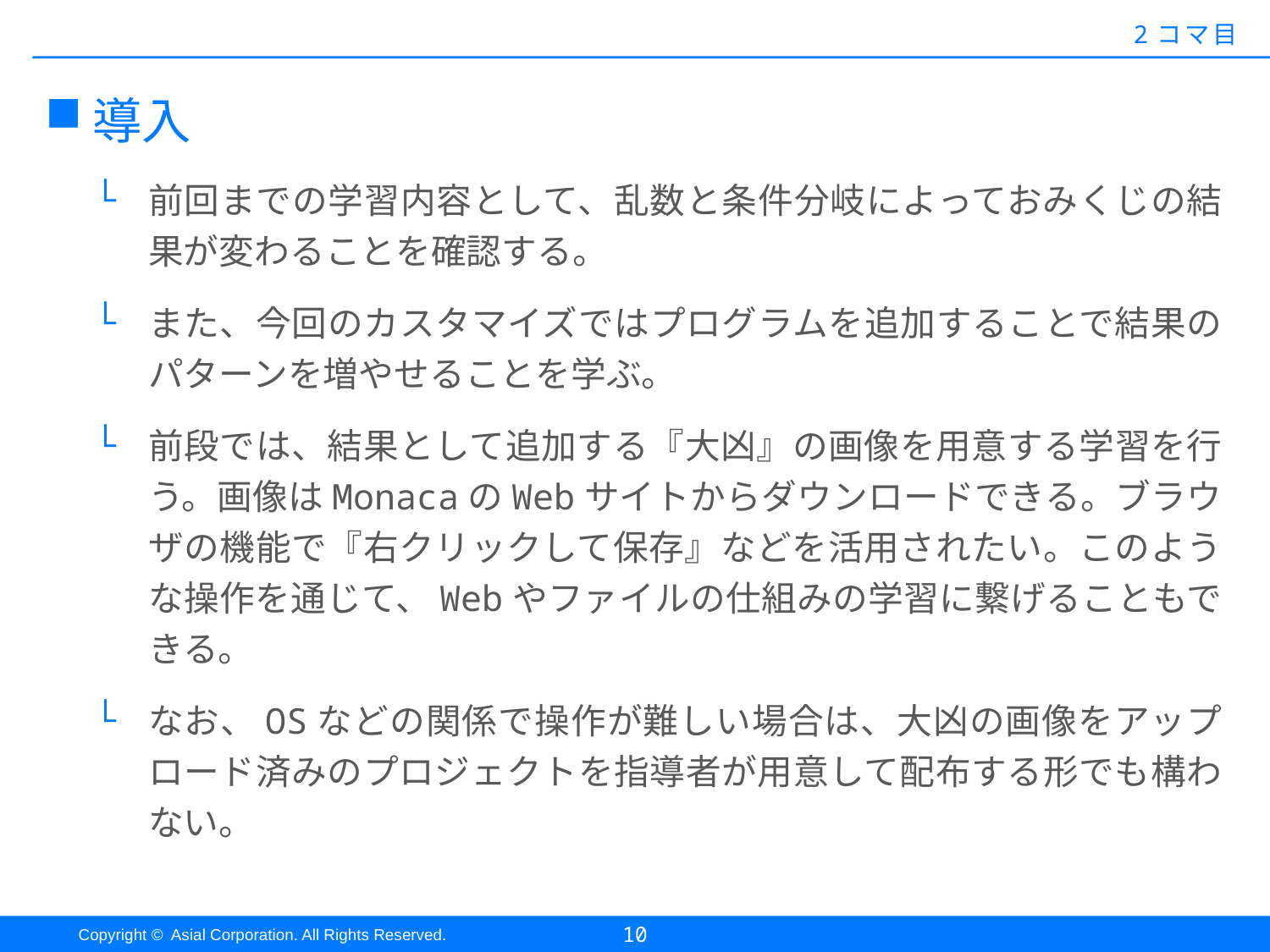

#
2コマ目
導入
前回までの学習内容として、乱数と条件分岐によっておみくじの結果が変わることを確認する。
また、今回のカスタマイズではプログラムを追加することで結果のパターンを増やせることを学ぶ。
前段では、結果として追加する『大凶』の画像を用意する学習を行う。画像はMonacaのWebサイトからダウンロードできる。ブラウザの機能で『右クリックして保存』などを活用されたい。このような操作を通じて、Webやファイルの仕組みの学習に繋げることもできる。
なお、OSなどの関係で操作が難しい場合は、大凶の画像をアップロード済みのプロジェクトを指導者が用意して配布する形でも構わない。
10